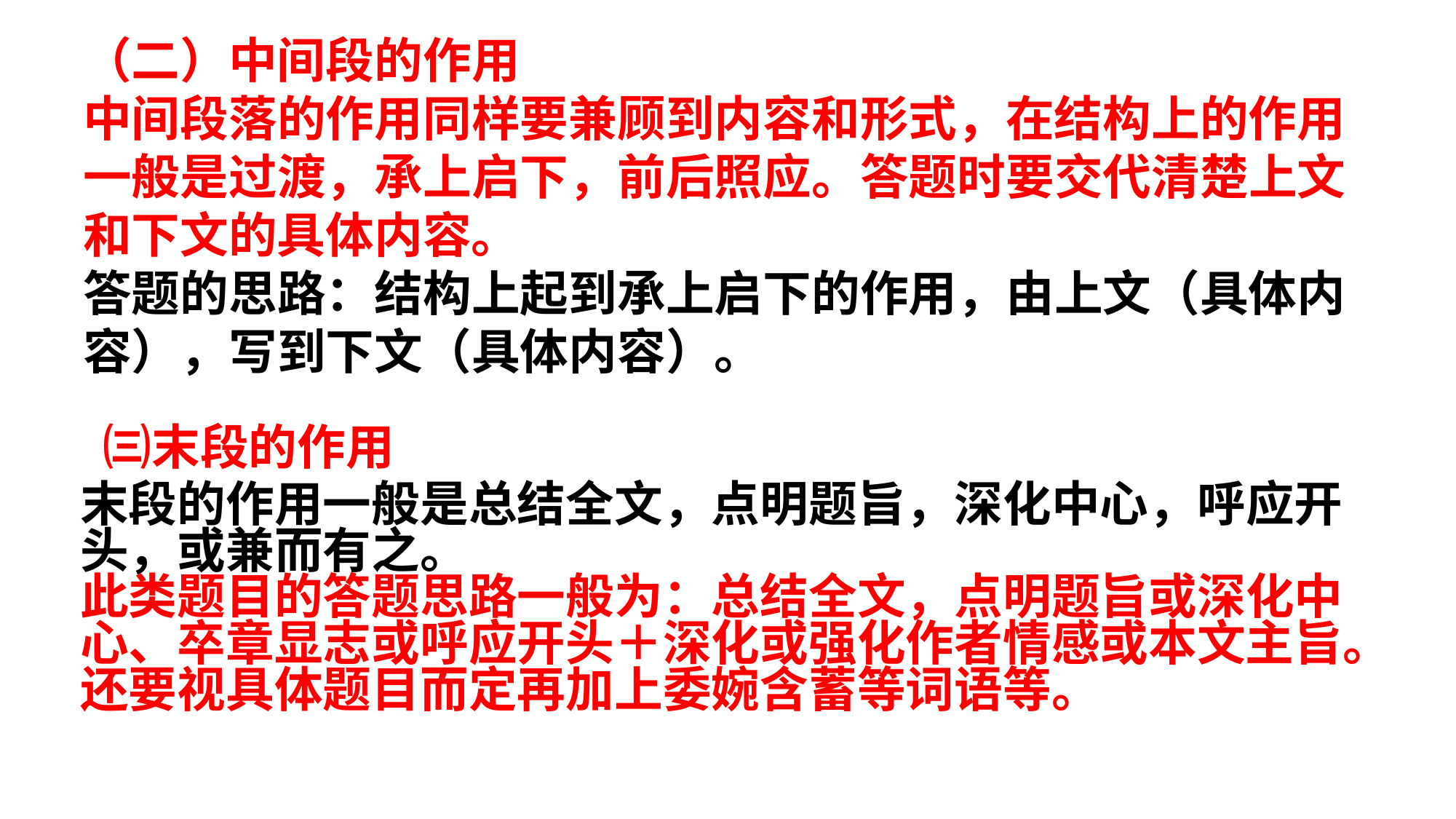

（二）中间段的作用
中间段落的作用同样要兼顾到内容和形式，在结构上的作用一般是过渡，承上启下，前后照应。答题时要交代清楚上文和下文的具体内容。
答题的思路：结构上起到承上启下的作用，由上文（具体内容），写到下文（具体内容）。
 ㈢末段的作用
末段的作用一般是总结全文，点明题旨，深化中心，呼应开头，或兼而有之。
此类题目的答题思路一般为：总结全文，点明题旨或深化中心、卒章显志或呼应开头＋深化或强化作者情感或本文主旨。
还要视具体题目而定再加上委婉含蓄等词语等。